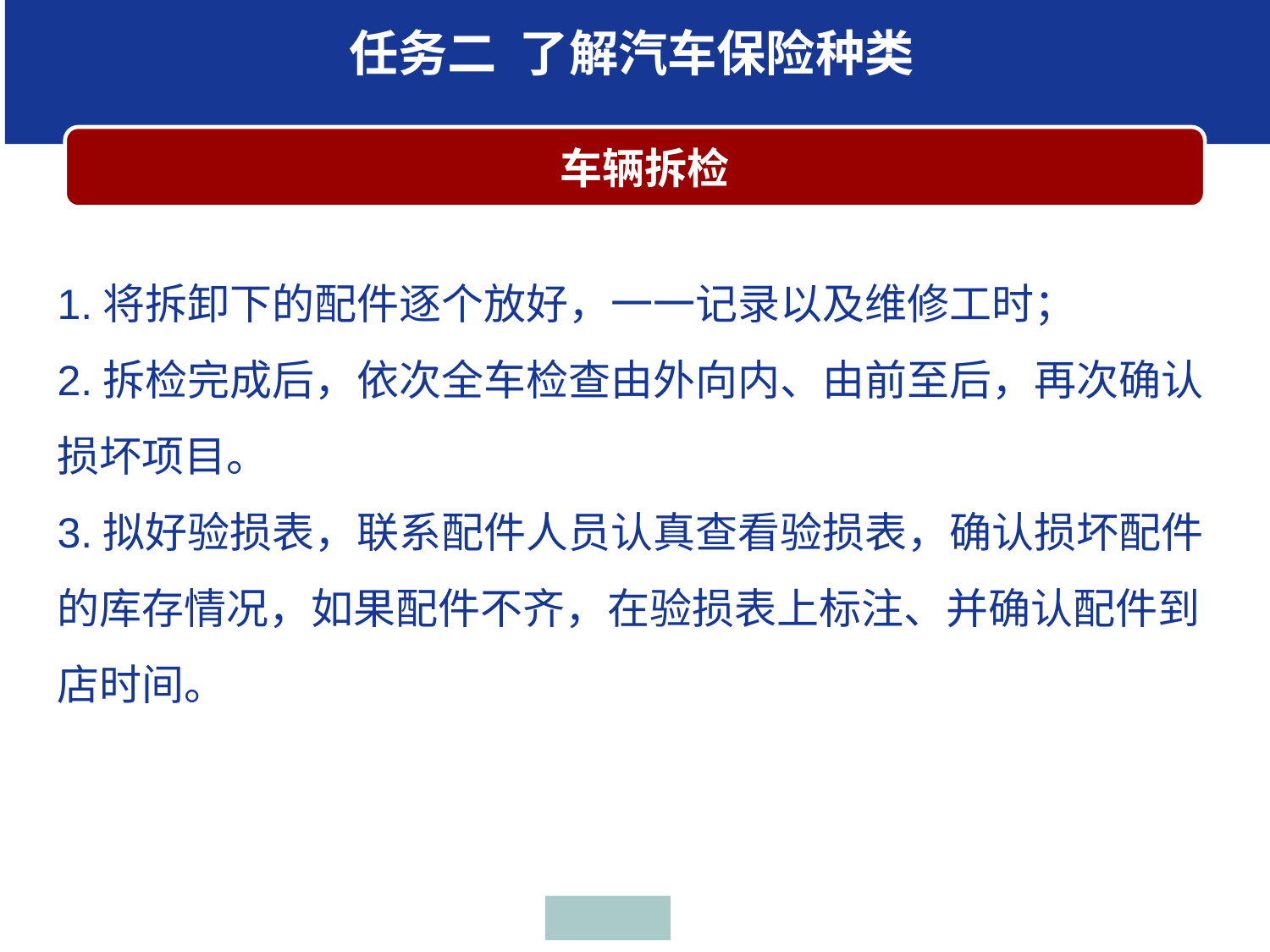

任务二  了解汽车保险种类
 车辆拆检
1.将拆卸下的配件逐个放好，一一记录以及维修工时；
2.拆检完成后，依次全车检查由外向内、由前至后，再次确认损坏项目。
3.拟好验损表，联系配件人员认真查看验损表，确认损坏配件的库存情况，如果配件不齐，在验损表上标注、并确认配件到店时间。
22